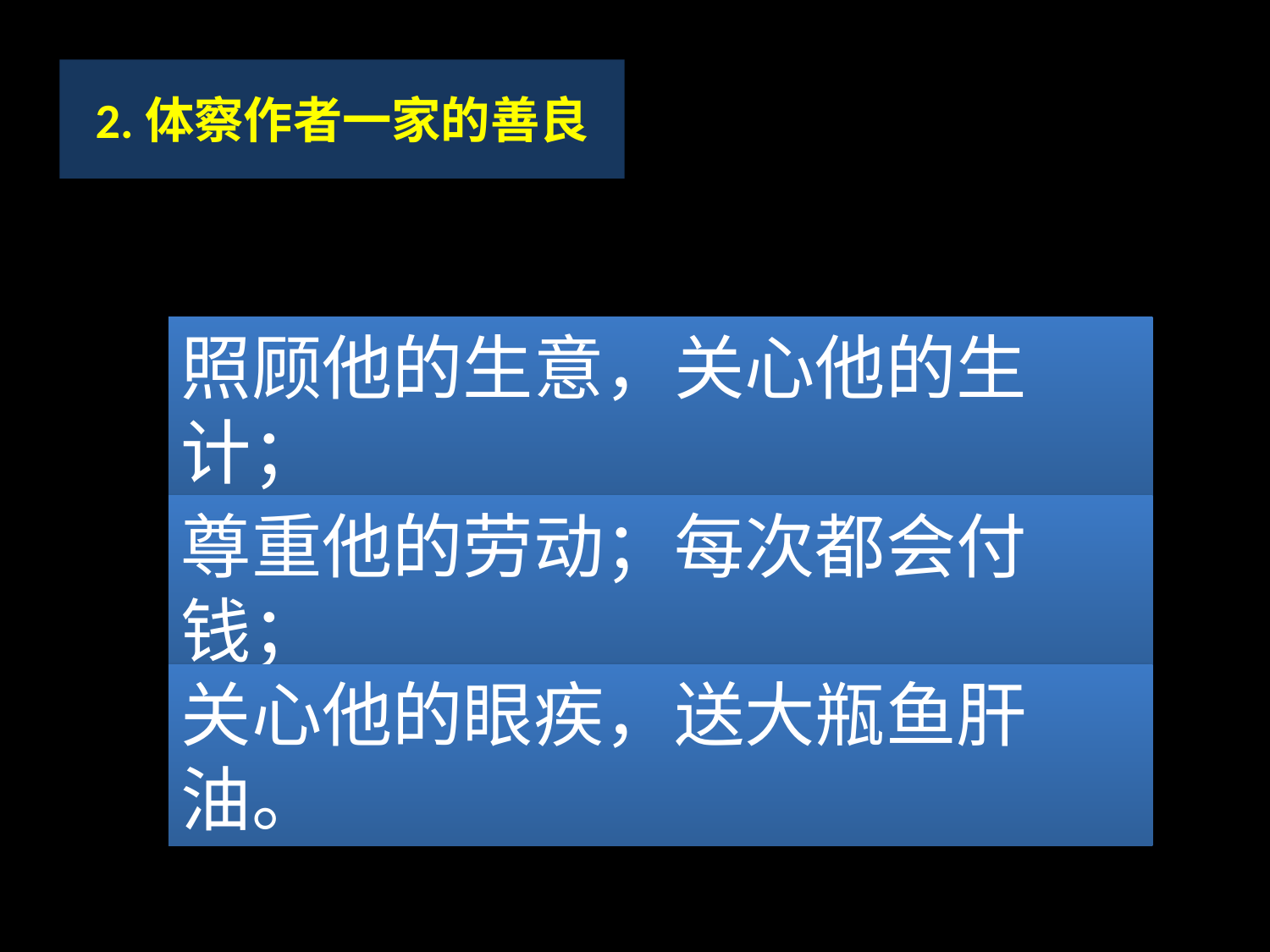

2.体察作者一家的善良
照顾他的生意，关心他的生计；
尊重他的劳动；每次都会付钱；
关心他的眼疾，送大瓶鱼肝油。